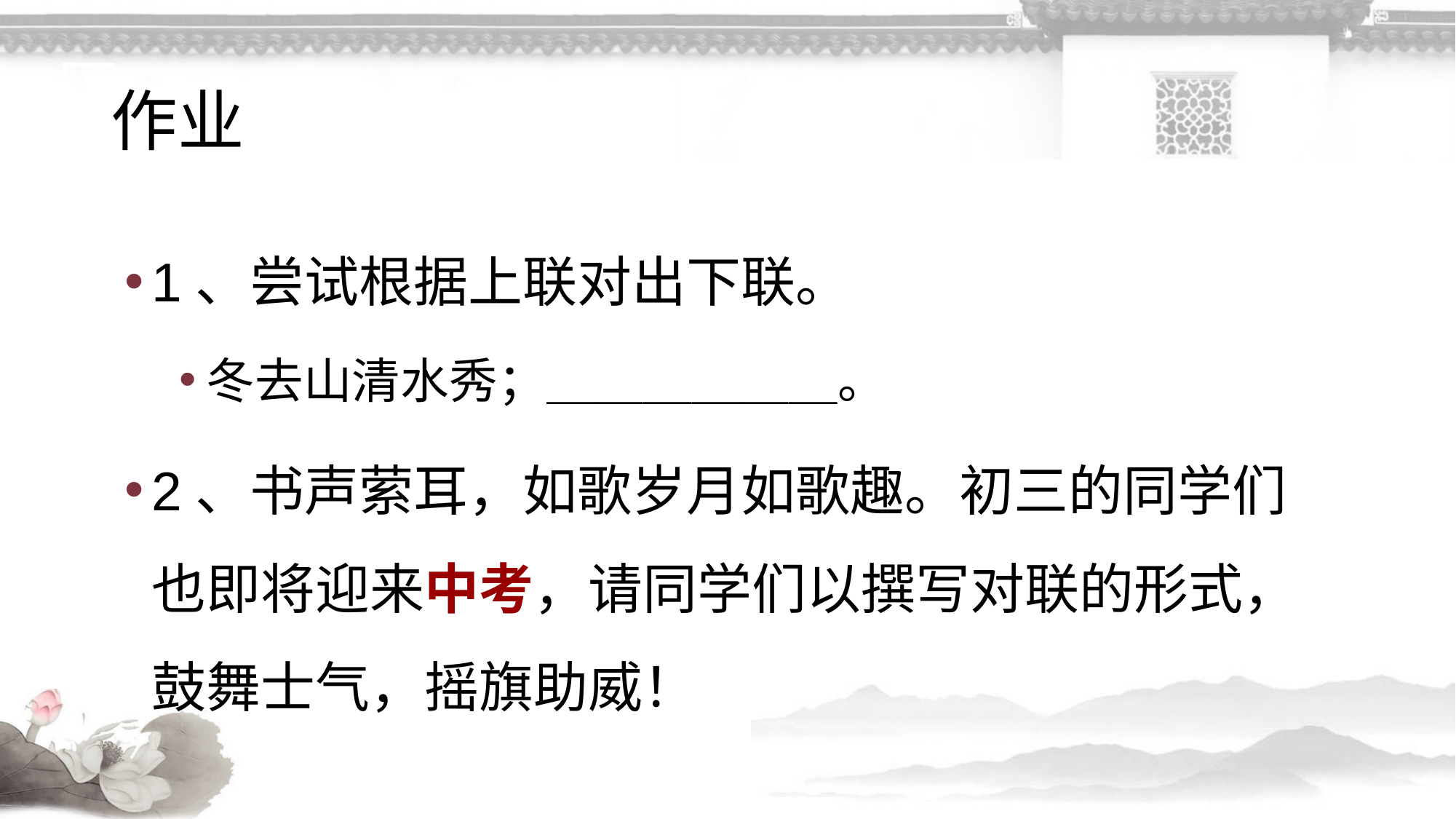

# 作业
1、尝试根据上联对出下联。
冬去山清水秀；＿＿＿＿＿＿。
2、书声萦耳，如歌岁月如歌趣。初三的同学们也即将迎来中考，请同学们以撰写对联的形式，鼓舞士气，摇旗助威！